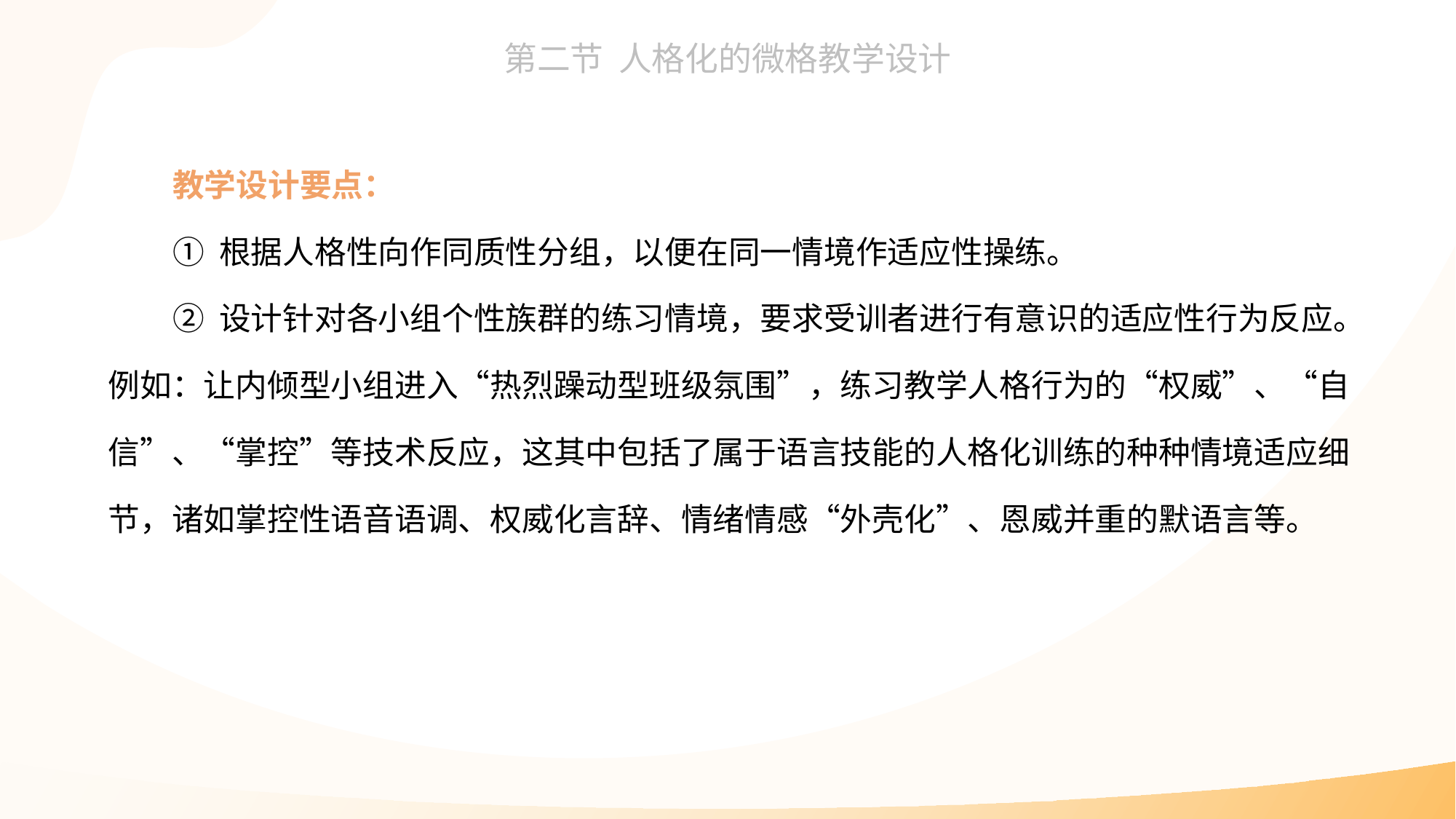

教学设计要点：
① 根据人格性向作同质性分组，以便在同一情境作适应性操练。
② 设计针对各小组个性族群的练习情境，要求受训者进行有意识的适应性行为反应。例如：让内倾型小组进入“热烈躁动型班级氛围”，练习教学人格行为的“权威”、“自信”、“掌控”等技术反应，这其中包括了属于语言技能的人格化训练的种种情境适应细节，诸如掌控性语音语调、权威化言辞、情绪情感“外壳化”、恩威并重的默语言等。